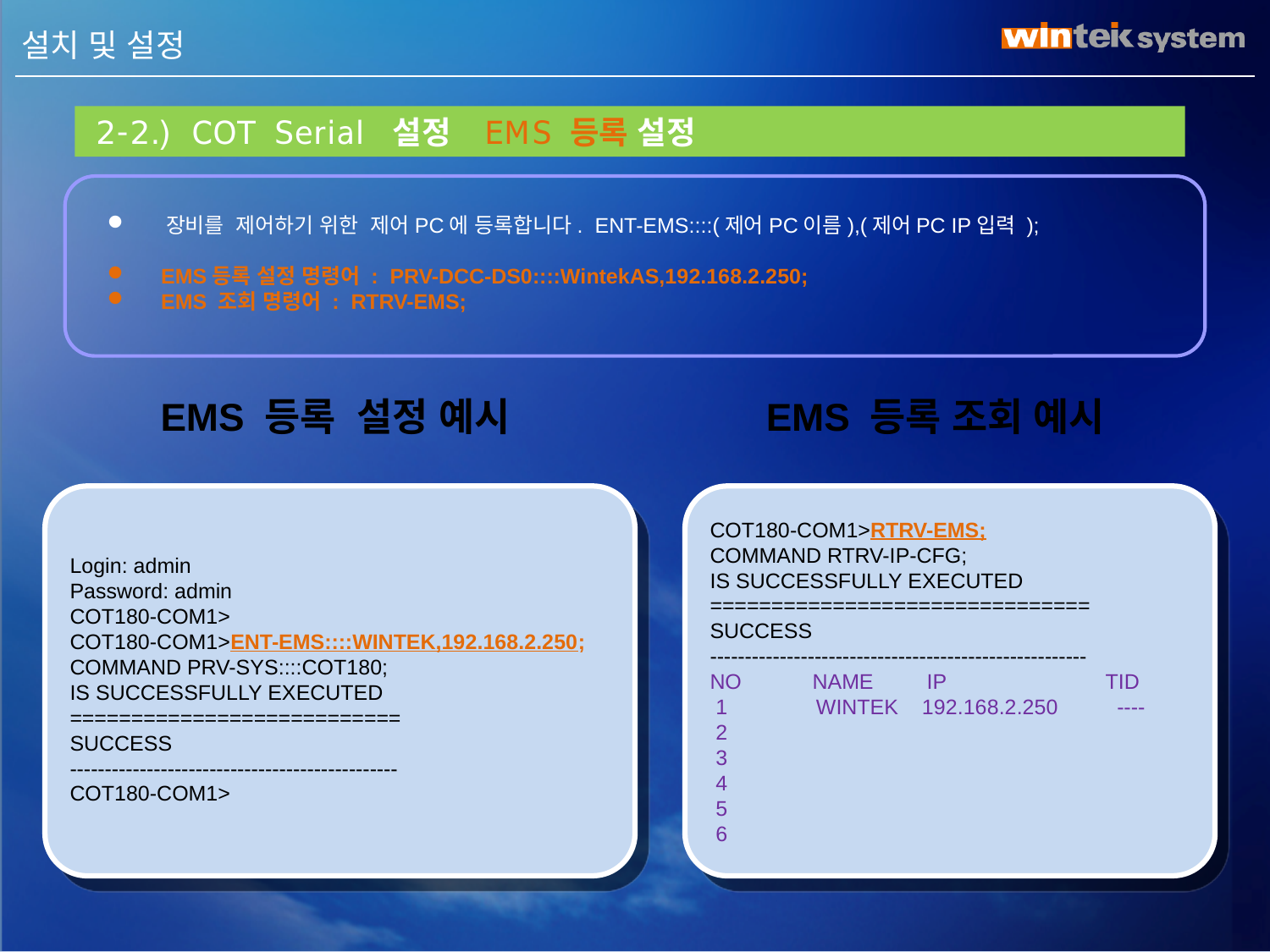

III .    설치 및 설정
 2-2.)  COT  Serial  설정   EMS 등록 설정

 장비를  제어하기 위한  제어PC에 등록합니다.  ENT-EMS::::(제어PC이름),(제어PC IP입력 );

 EMS등록 설정 명령어 :  PRV-DCC-DS0::::WintekAS,192.168.2.250;
 EMS 조회 명령어 :  RTRV-EMS;
 EMS 등록  설정 예시
 EMS 등록 조회 예시

Login: admin
Password: admin
COT180-COM1>
COT180-COM1>ENT-EMS::::WINTEK,192.168.2.250;
COMMAND PRV-SYS::::COT180;
IS SUCCESSFULLY EXECUTED
===========================
SUCCESS
-----------------------------------------------
COT180-COM1>

COT180-COM1>RTRV-EMS;
COMMAND RTRV-IP-CFG;
IS SUCCESSFULLY EXECUTED
===============================
SUCCESS
------------------------------------------------------
NO            NAME         IP                           TID
 1               WINTEK    192.168.2.250          ----
 2
 3
 4
 5
 6